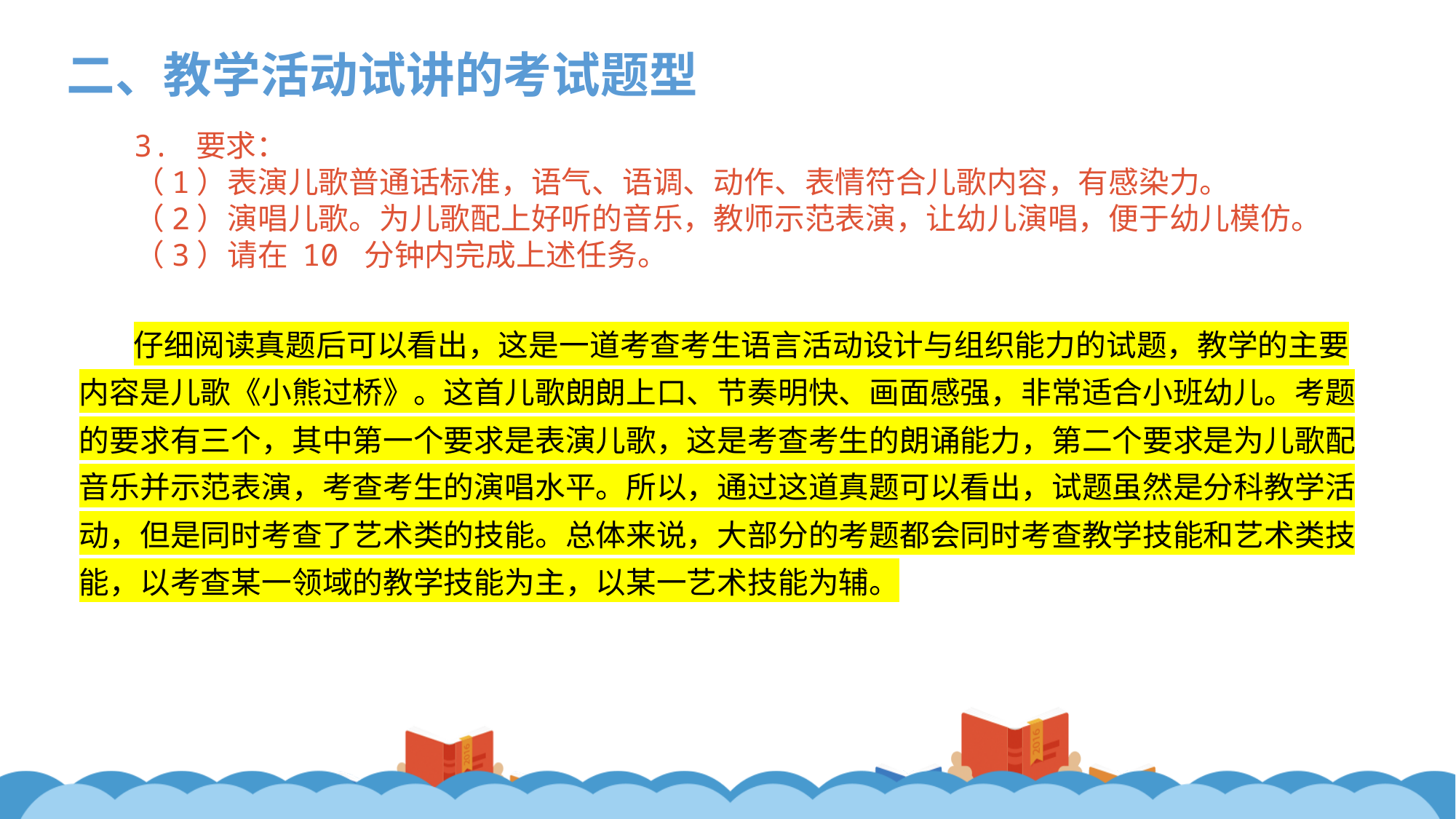

二、教学活动试讲的考试题型
3. 要求：
（1）表演儿歌普通话标准，语气、语调、动作、表情符合儿歌内容，有感染力。
（2）演唱儿歌。为儿歌配上好听的音乐，教师示范表演，让幼儿演唱，便于幼儿模仿。
（3）请在 10 分钟内完成上述任务。
仔细阅读真题后可以看出，这是一道考查考生语言活动设计与组织能力的试题，教学的主要内容是儿歌《小熊过桥》。这首儿歌朗朗上口、节奏明快、画面感强，非常适合小班幼儿。考题的要求有三个，其中第一个要求是表演儿歌，这是考查考生的朗诵能力，第二个要求是为儿歌配音乐并示范表演，考查考生的演唱水平。所以，通过这道真题可以看出，试题虽然是分科教学活动，但是同时考查了艺术类的技能。总体来说，大部分的考题都会同时考查教学技能和艺术类技能，以考查某一领域的教学技能为主，以某一艺术技能为辅。